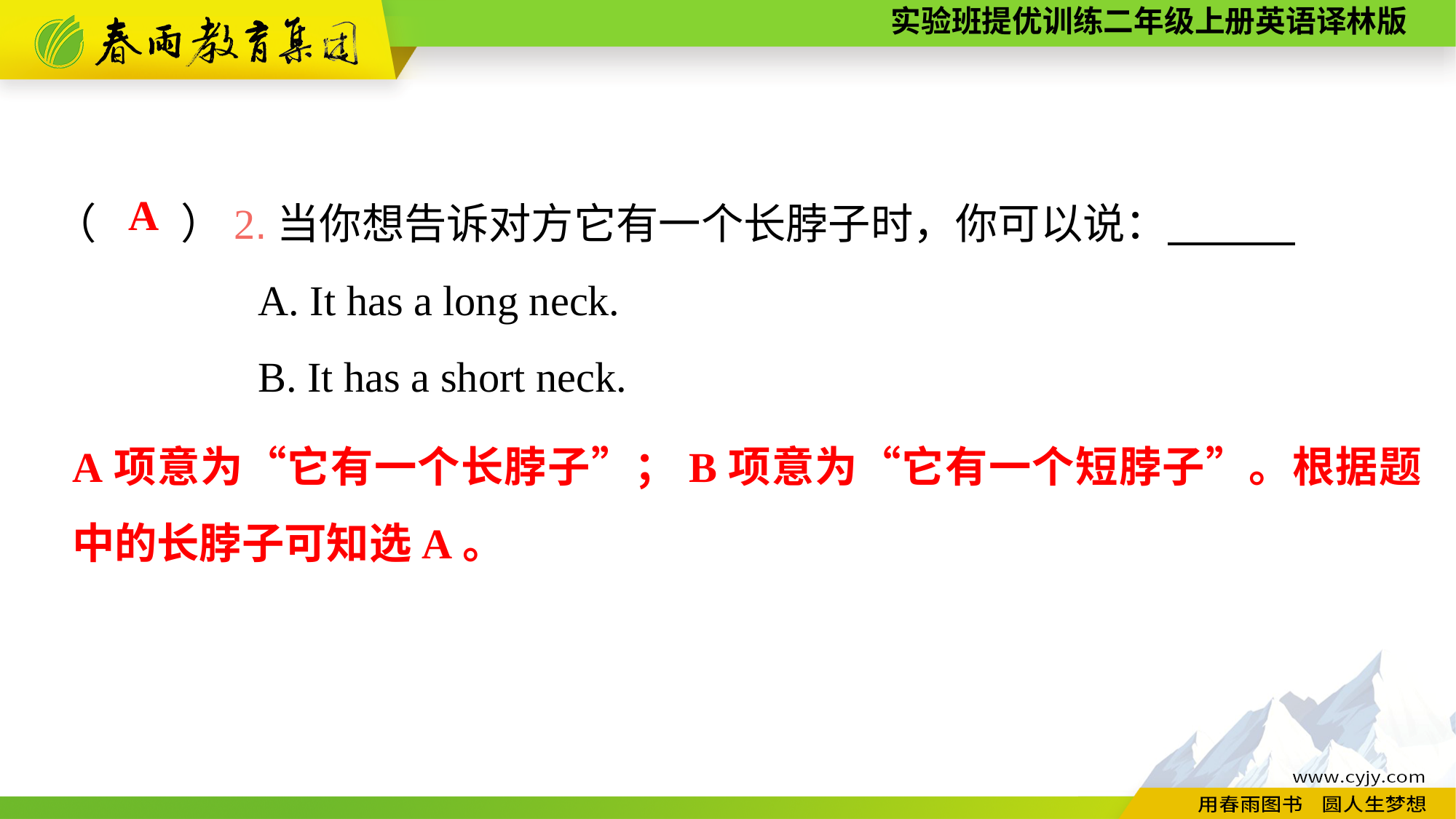

（　　）2.当你想告诉对方它有一个长脖子时，你可以说：
A. It has a long neck.
B. It has a short neck.
A
A项意为“它有一个长脖子”；B项意为“它有一个短脖子”。根据题中的长脖子可知选A。